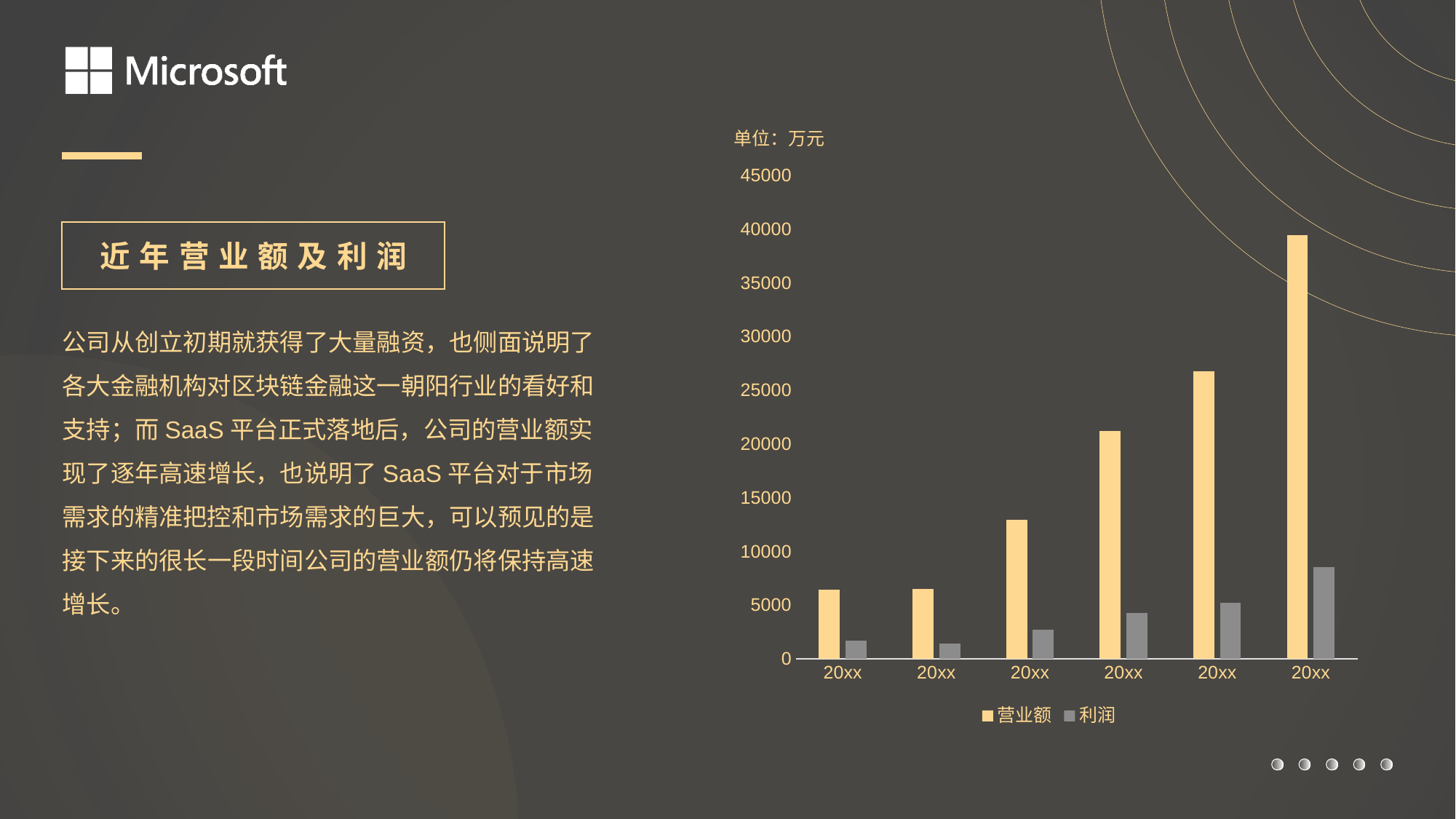

单位：万元

### Chart

| Category | 营业额 | 利润 |
|---|---|---|
| 20xx | 6425.753 | 1704.89 |
| 20xx | 6498.33 | 1454.545 |
| 20xx | 12938.917 | 2738.183 |
| 20xx | 21211.213 | 4247.687 |
| 20xx | 26788.253 | 5218.836 |
| 20xx | 39469.454 | 8564.731 |
近年营业额及利润
公司从创立初期就获得了大量融资，也侧面说明了各大金融机构对区块链金融这一朝阳行业的看好和支持；而SaaS平台正式落地后，公司的营业额实现了逐年高速增长，也说明了SaaS平台对于市场需求的精准把控和市场需求的巨大，可以预见的是接下来的很长一段时间公司的营业额仍将保持高速增长。